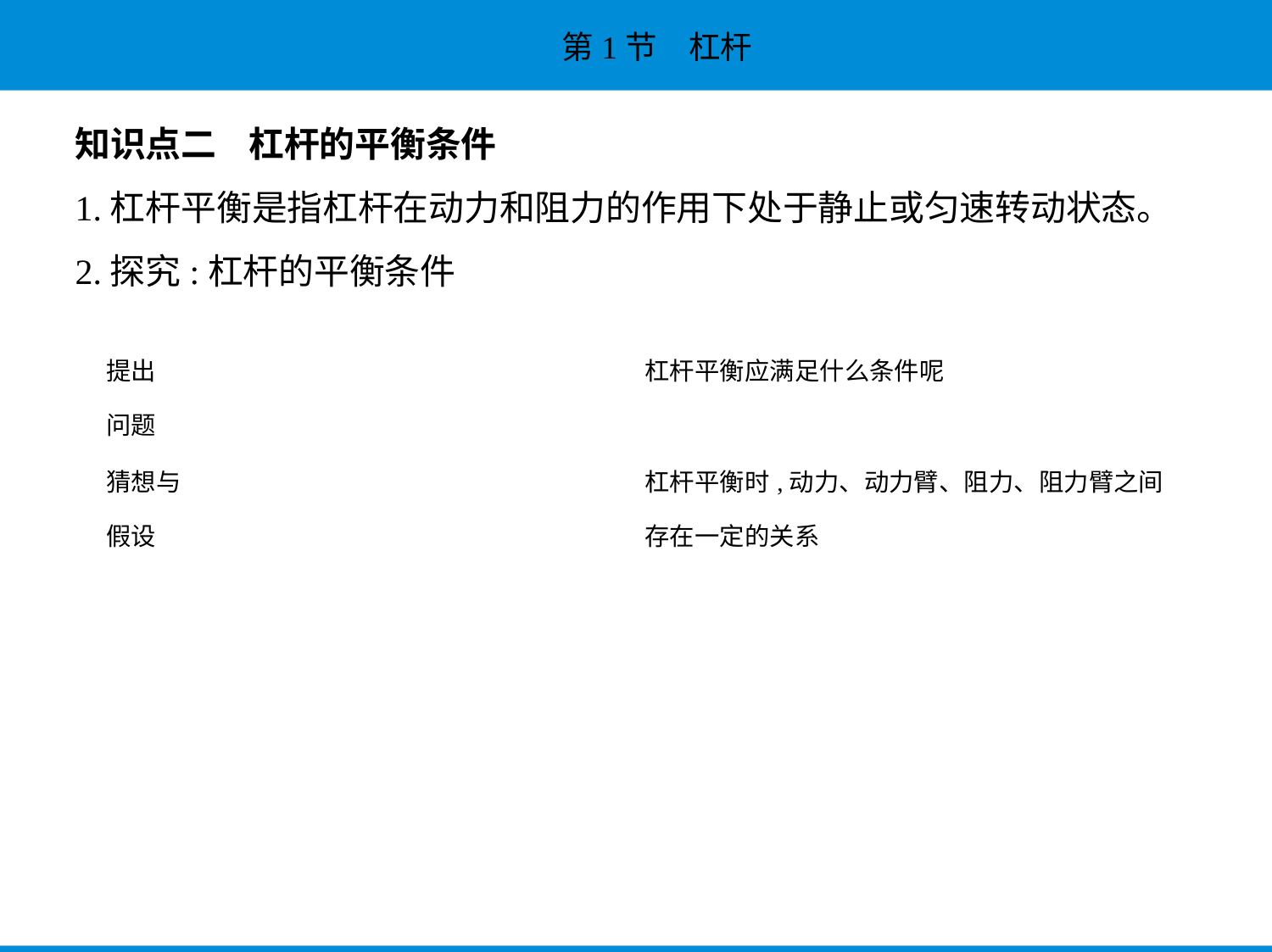

知识点二    杠杆的平衡条件
1.杠杆平衡是指杠杆在动力和阻力的作用下处于静止或匀速转动状态。
2.探究:杠杆的平衡条件
| 提出 问题 | 杠杆平衡应满足什么条件呢 |
| --- | --- |
| 猜想与 假设 | 杠杆平衡时,动力、动力臂、阻力、阻力臂之间 存在一定的关系 |